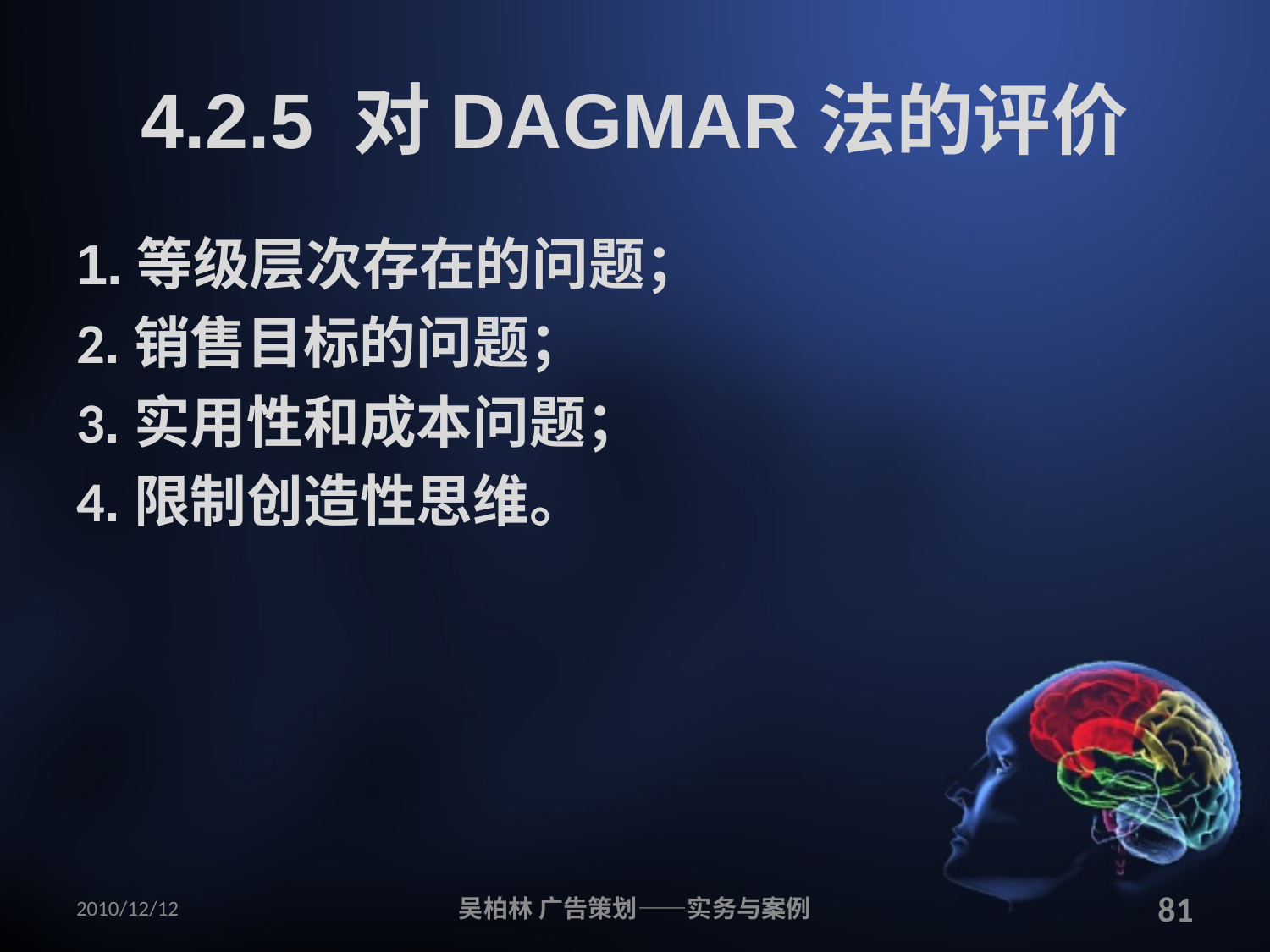

# 4.2.5 对DAGMAR法的评价
1.等级层次存在的问题；
2.销售目标的问题；
3.实用性和成本问题；
4.限制创造性思维。
2010/12/12
吴柏林 广告策划——实务与案例
81